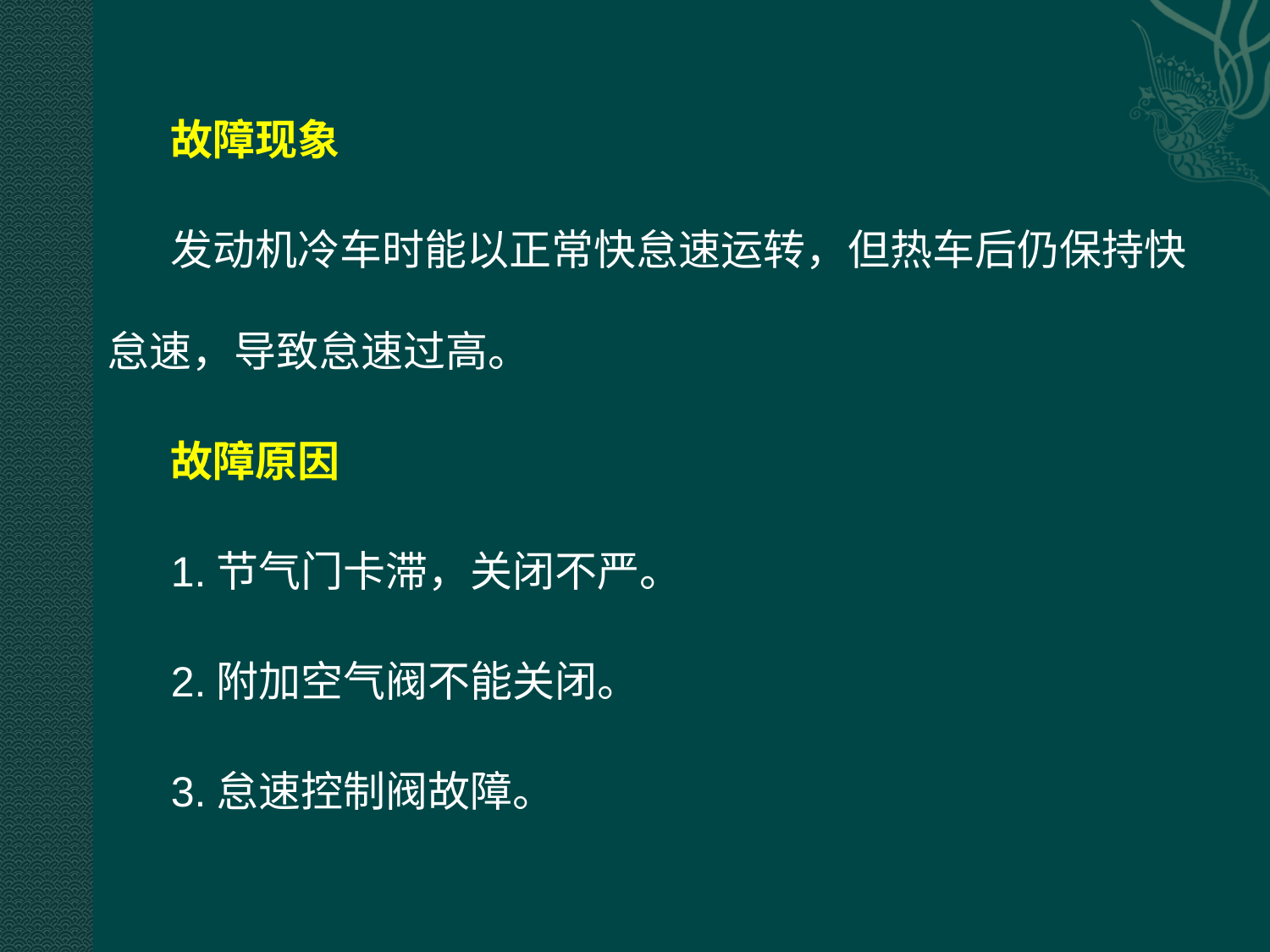

故障现象
发动机冷车时能以正常快怠速运转，但热车后仍保持快怠速，导致怠速过高。
故障原因
1.节气门卡滞，关闭不严。
2.附加空气阀不能关闭。
3.怠速控制阀故障。